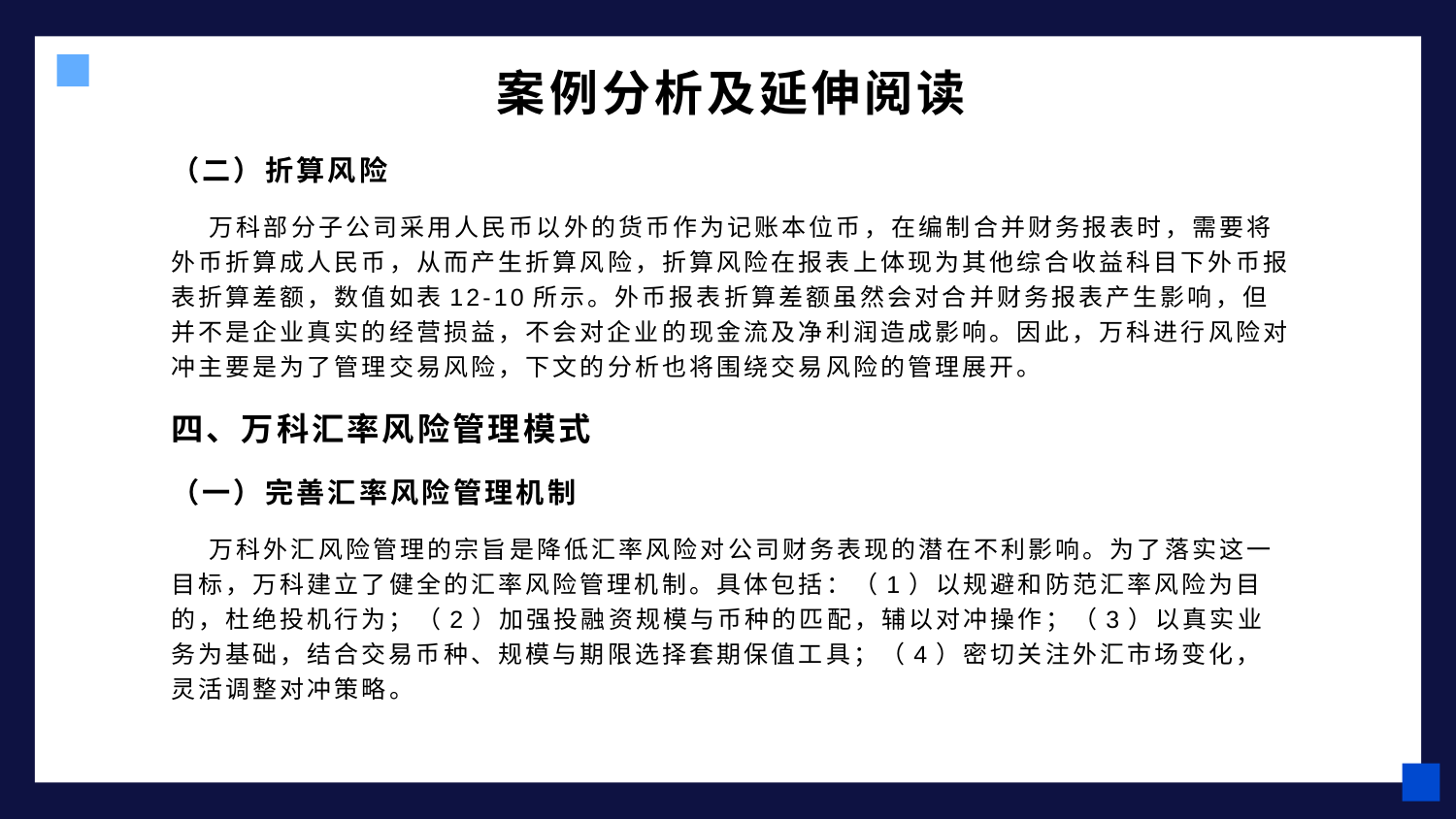

# 案例分析及延伸阅读
（二）折算风险
万科部分子公司采用人民币以外的货币作为记账本位币，在编制合并财务报表时，需要将外币折算成人民币，从而产生折算风险，折算风险在报表上体现为其他综合收益科目下外币报表折算差额，数值如表12-10所示。外币报表折算差额虽然会对合并财务报表产生影响，但并不是企业真实的经营损益，不会对企业的现金流及净利润造成影响。因此，万科进行风险对冲主要是为了管理交易风险，下文的分析也将围绕交易风险的管理展开。
四、万科汇率风险管理模式
（一）完善汇率风险管理机制
万科外汇风险管理的宗旨是降低汇率风险对公司财务表现的潜在不利影响。为了落实这一目标，万科建立了健全的汇率风险管理机制。具体包括：（1）以规避和防范汇率风险为目的，杜绝投机行为；（2）加强投融资规模与币种的匹配，辅以对冲操作；（3）以真实业务为基础，结合交易币种、规模与期限选择套期保值工具；（4）密切关注外汇市场变化，灵活调整对冲策略。